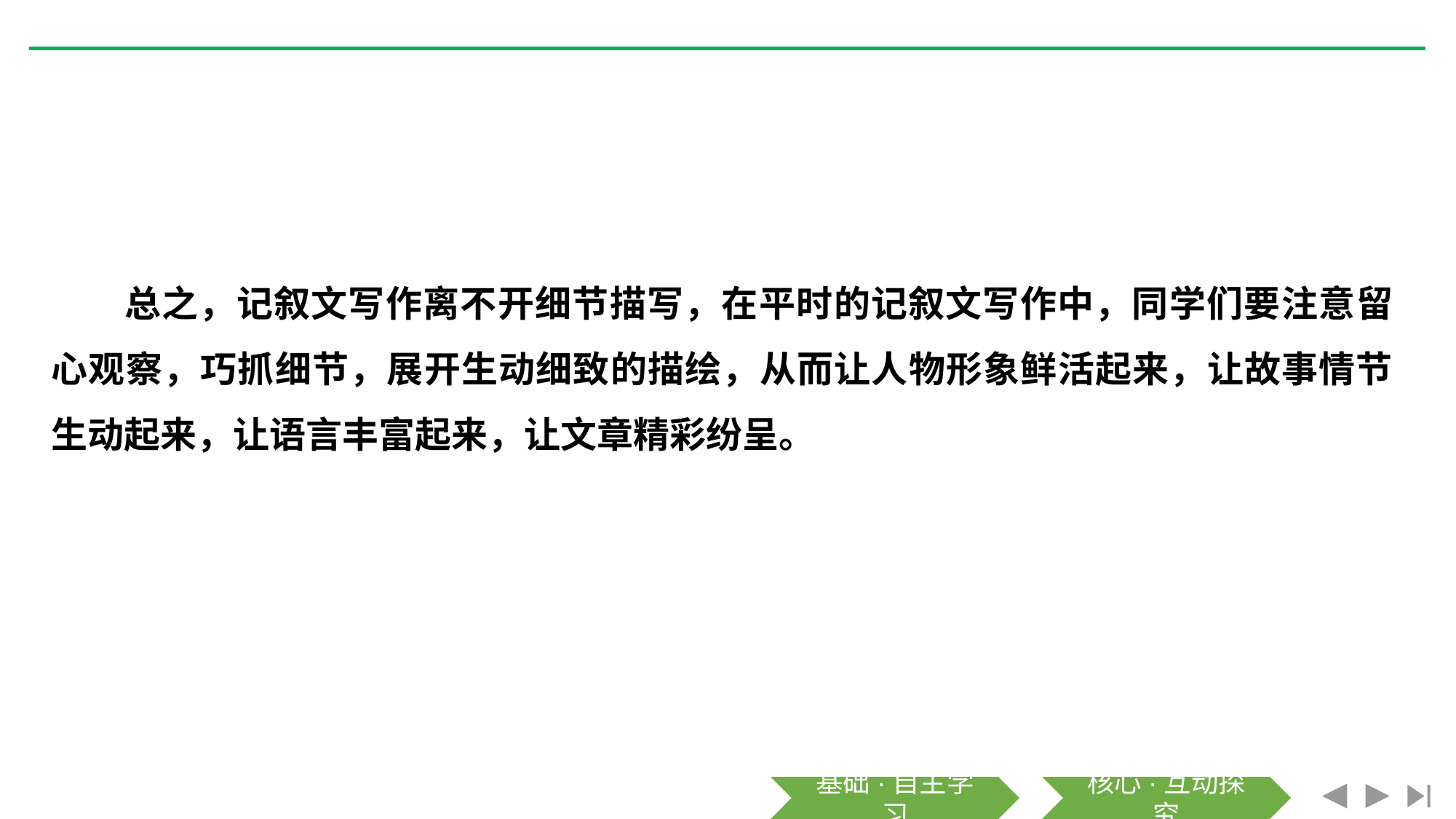

总之，记叙文写作离不开细节描写，在平时的记叙文写作中，同学们要注意留心观察，巧抓细节，展开生动细致的描绘，从而让人物形象鲜活起来，让故事情节生动起来，让语言丰富起来，让文章精彩纷呈。